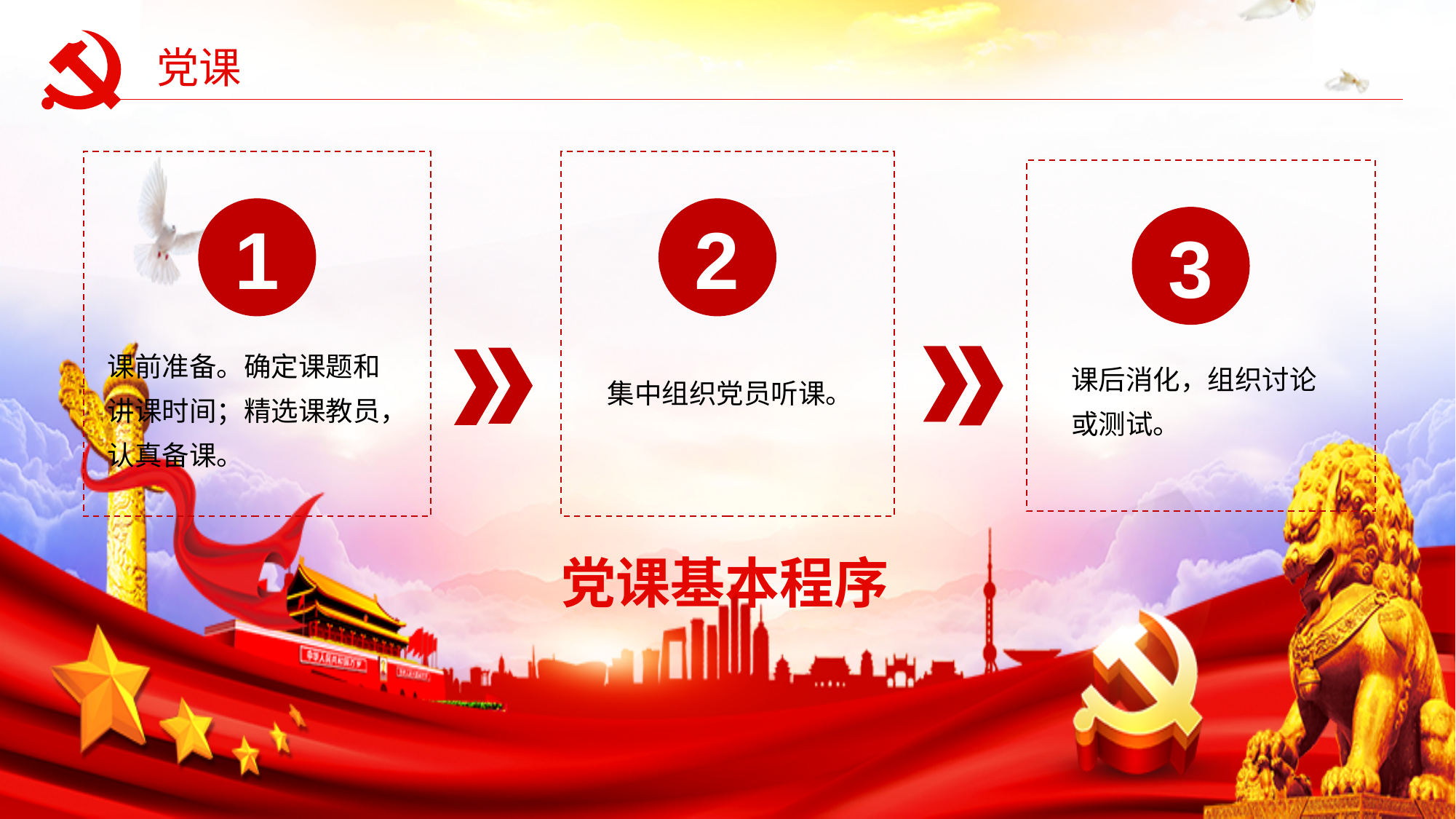

党课

1
2
3
课前准备。确定课题和讲课时间；精选课教员，认真备课。

课后消化，组织讨论或测试。

集中组织党员听课。
党课基本程序